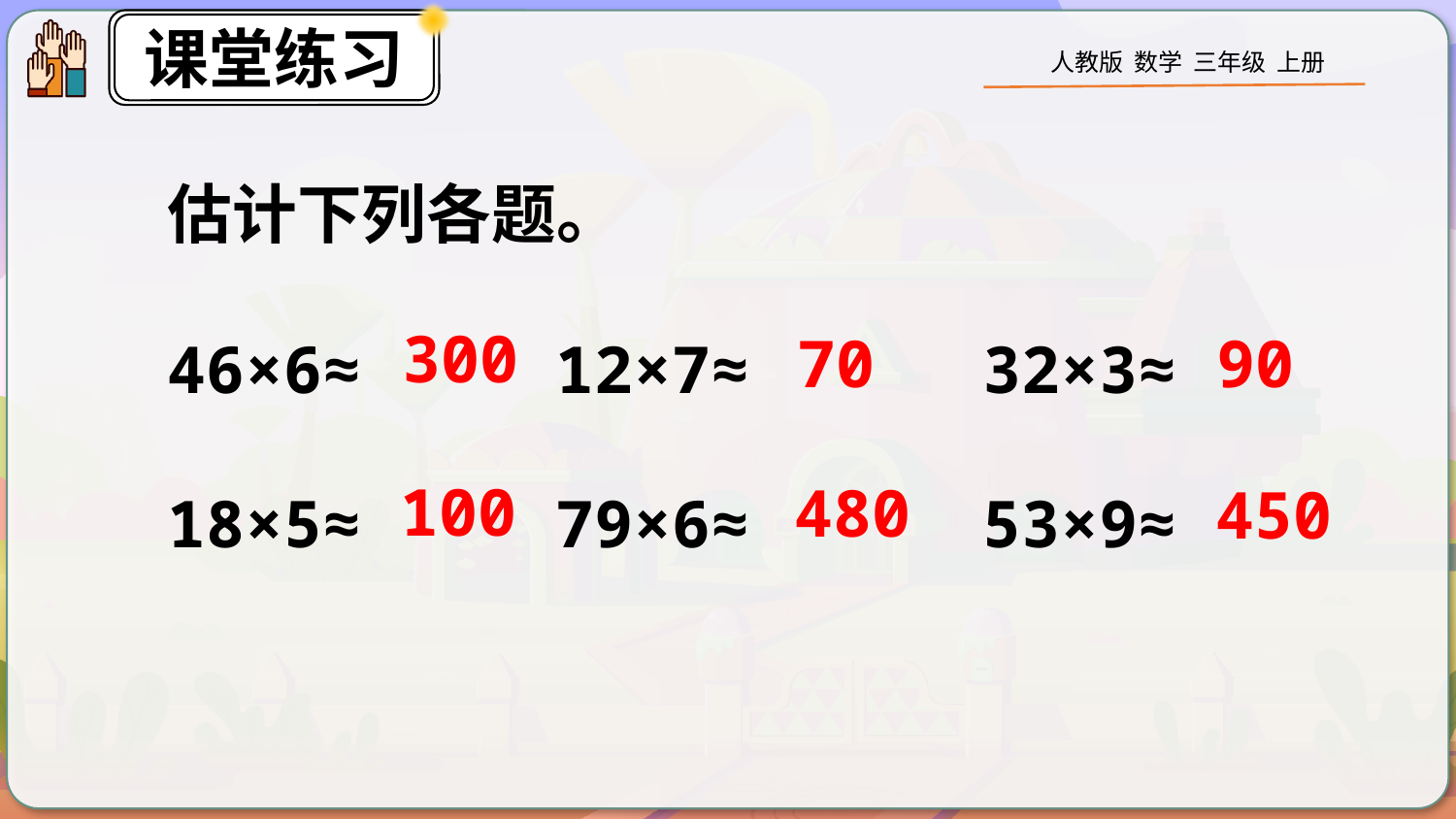

估计下列各题。
46×6≈     12×7≈      32×3≈
18×5≈     79×6≈      53×9≈

300
70
90
100
480
450